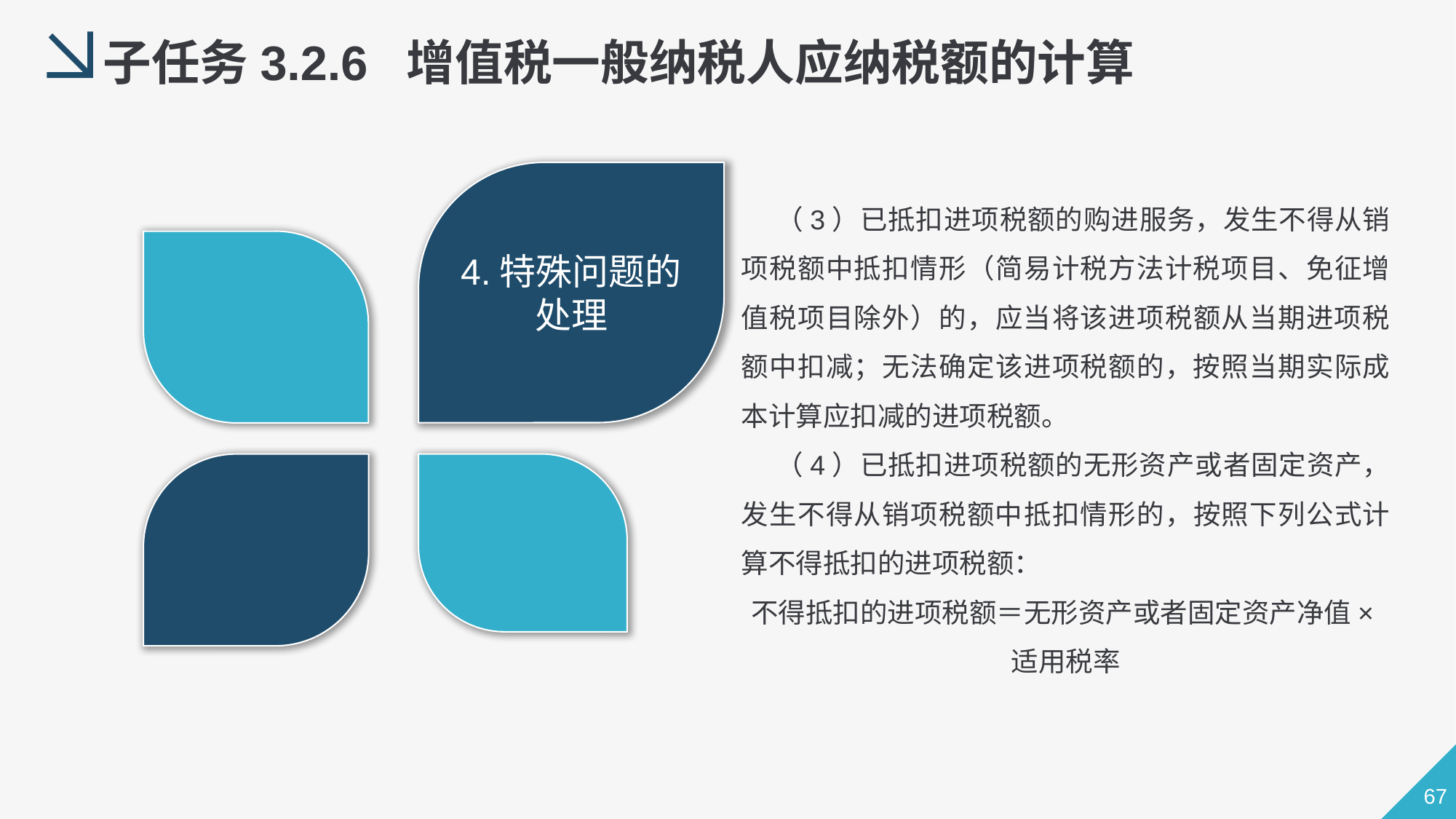

子任务3.2.6  增值税一般纳税人应纳税额的计算

4.特殊问题的处理
    （3）已抵扣进项税额的购进服务，发生不得从销项税额中抵扣情形（简易计税方法计税项目、免征增值税项目除外）的，应当将该进项税额从当期进项税额中扣减；无法确定该进项税额的，按照当期实际成本计算应扣减的进项税额。
    （4）已抵扣进项税额的无形资产或者固定资产，发生不得从销项税额中抵扣情形的，按照下列公式计算不得抵扣的进项税额：
不得抵扣的进项税额＝无形资产或者固定资产净值×适用税率